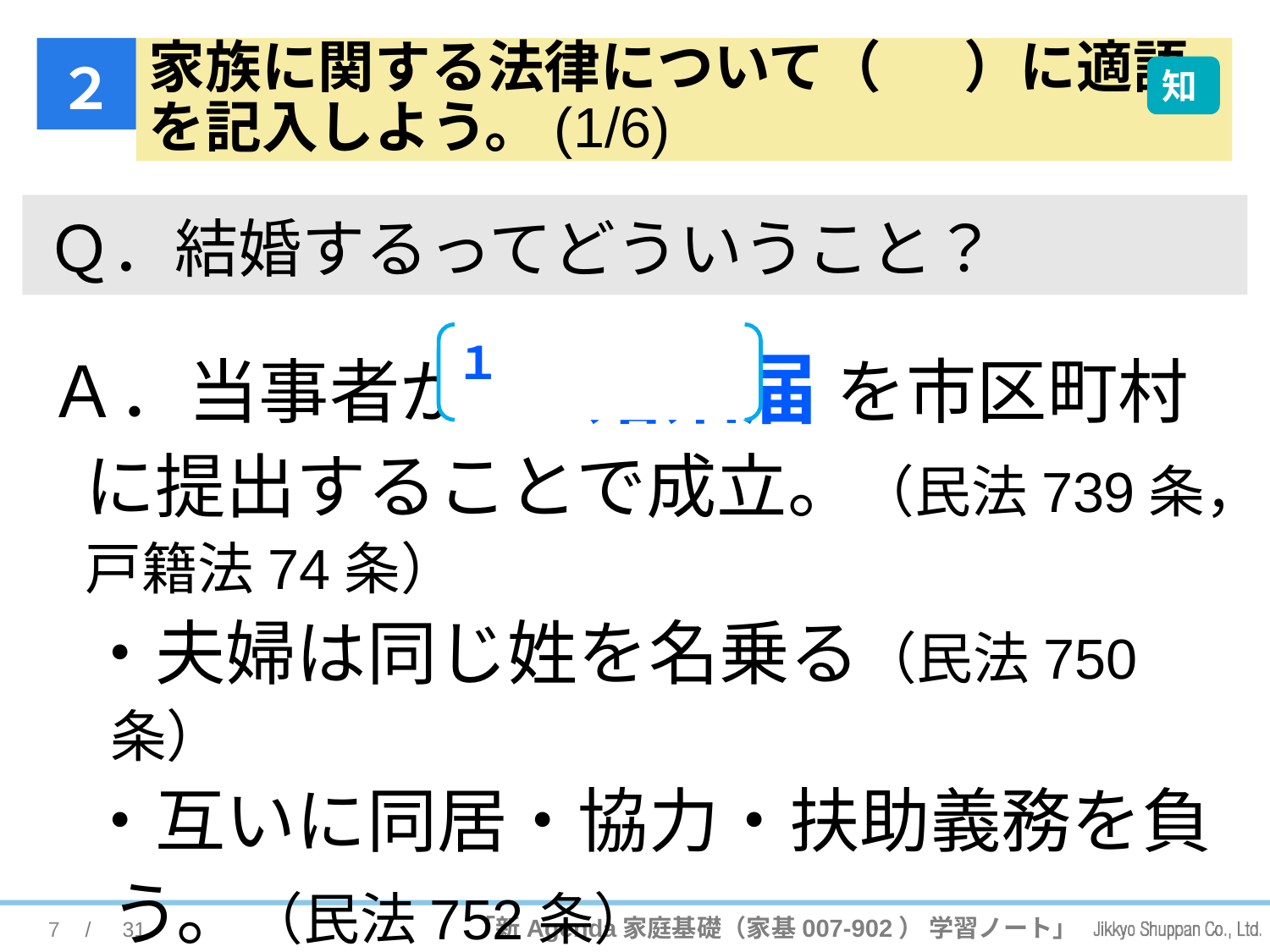

２
# 家族に関する法律について（ 　 ）に適語 を記入しよう。(1/6)
知
Ｑ．結婚するってどういうこと？
Ａ．当事者が (1) 婚姻届 を市区町村に提出することで成立。（民法739条，戸籍法74条）
・夫婦は同じ姓を名乗る（民法750条）
・互いに同居・協力・扶助義務を負う。（民法752条）
１
7